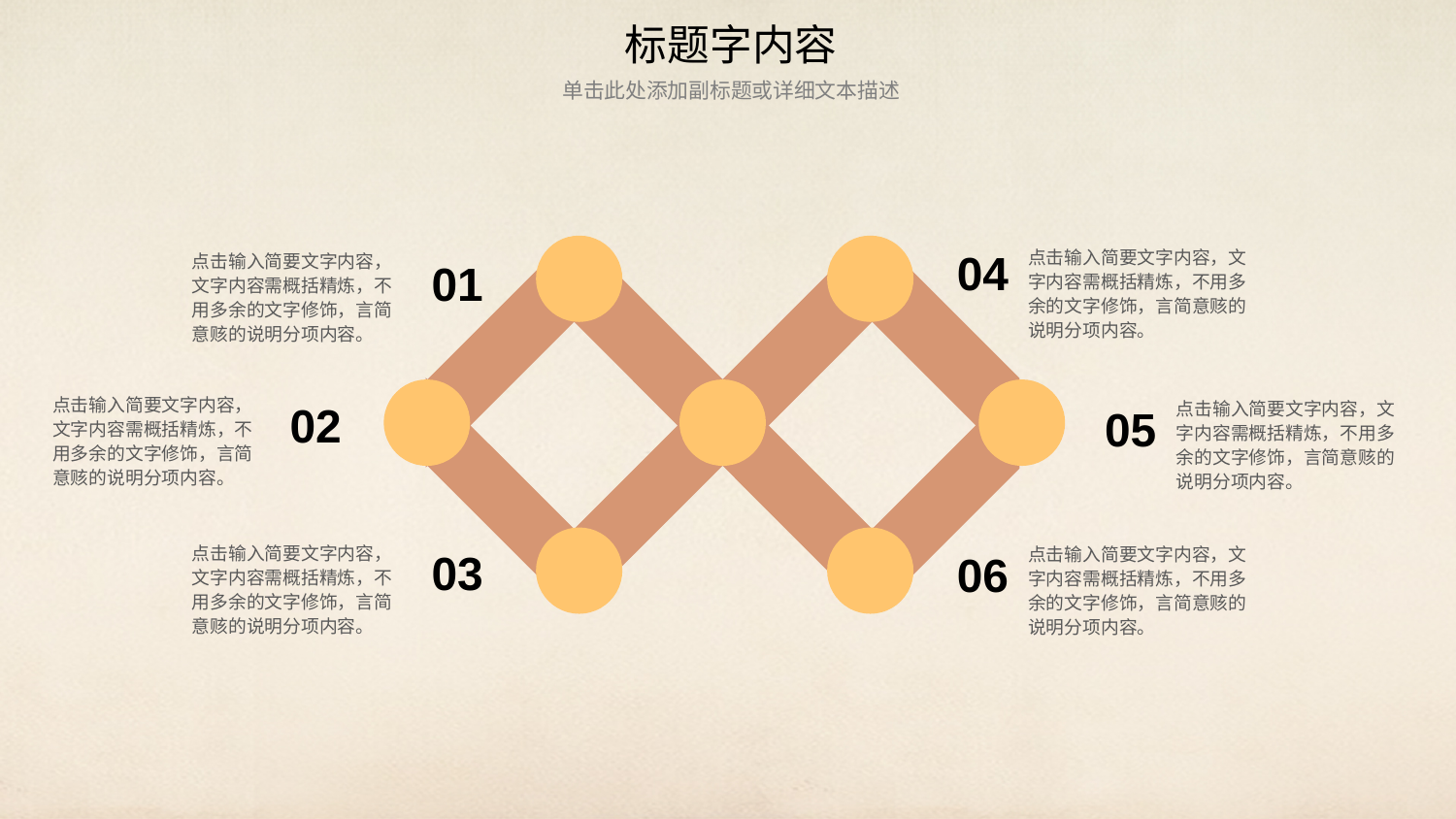

标题字内容
单击此处添加副标题或详细文本描述

04
点击输入简要文字内容，文字内容需概括精炼，不用多余的文字修饰，言简意赅的说明分项内容。
点击输入简要文字内容，文字内容需概括精炼，不用多余的文字修饰，言简意赅的说明分项内容。
01

点击输入简要文字内容，文字内容需概括精炼，不用多余的文字修饰，言简意赅的说明分项内容。
02
点击输入简要文字内容，文字内容需概括精炼，不用多余的文字修饰，言简意赅的说明分项内容。
05

点击输入简要文字内容，文字内容需概括精炼，不用多余的文字修饰，言简意赅的说明分项内容。
03
点击输入简要文字内容，文字内容需概括精炼，不用多余的文字修饰，言简意赅的说明分项内容。
06